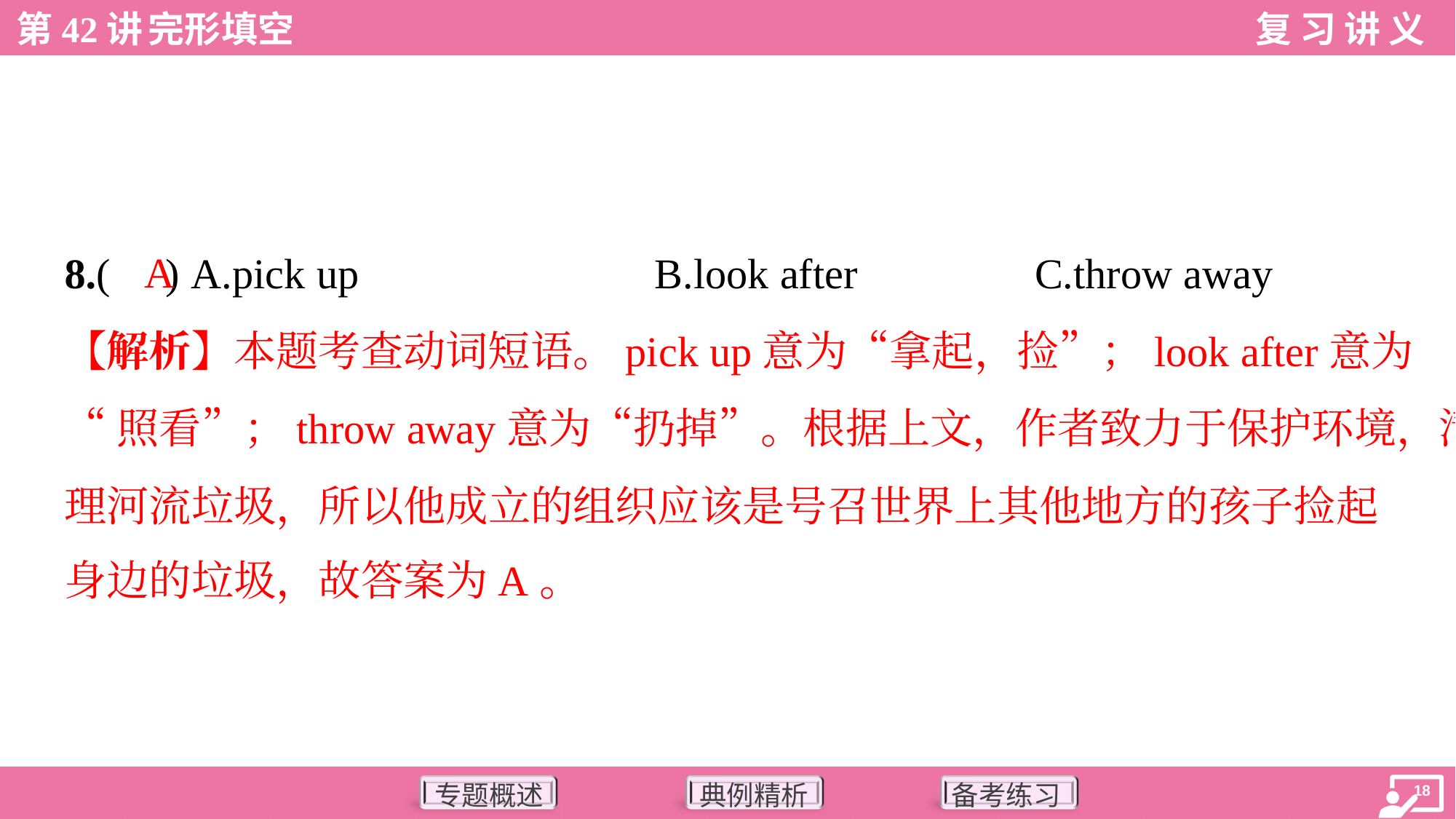

A
8.(     ) A.pick up	B.look after	C.throw away
【解析】本题考查动词短语。pick up意为“拿起，捡”；look after意为
“照看”；throw away意为“扔掉”。根据上文，作者致力于保护环境，清
理河流垃圾，所以他成立的组织应该是号召世界上其他地方的孩子捡起
身边的垃圾，故答案为A。